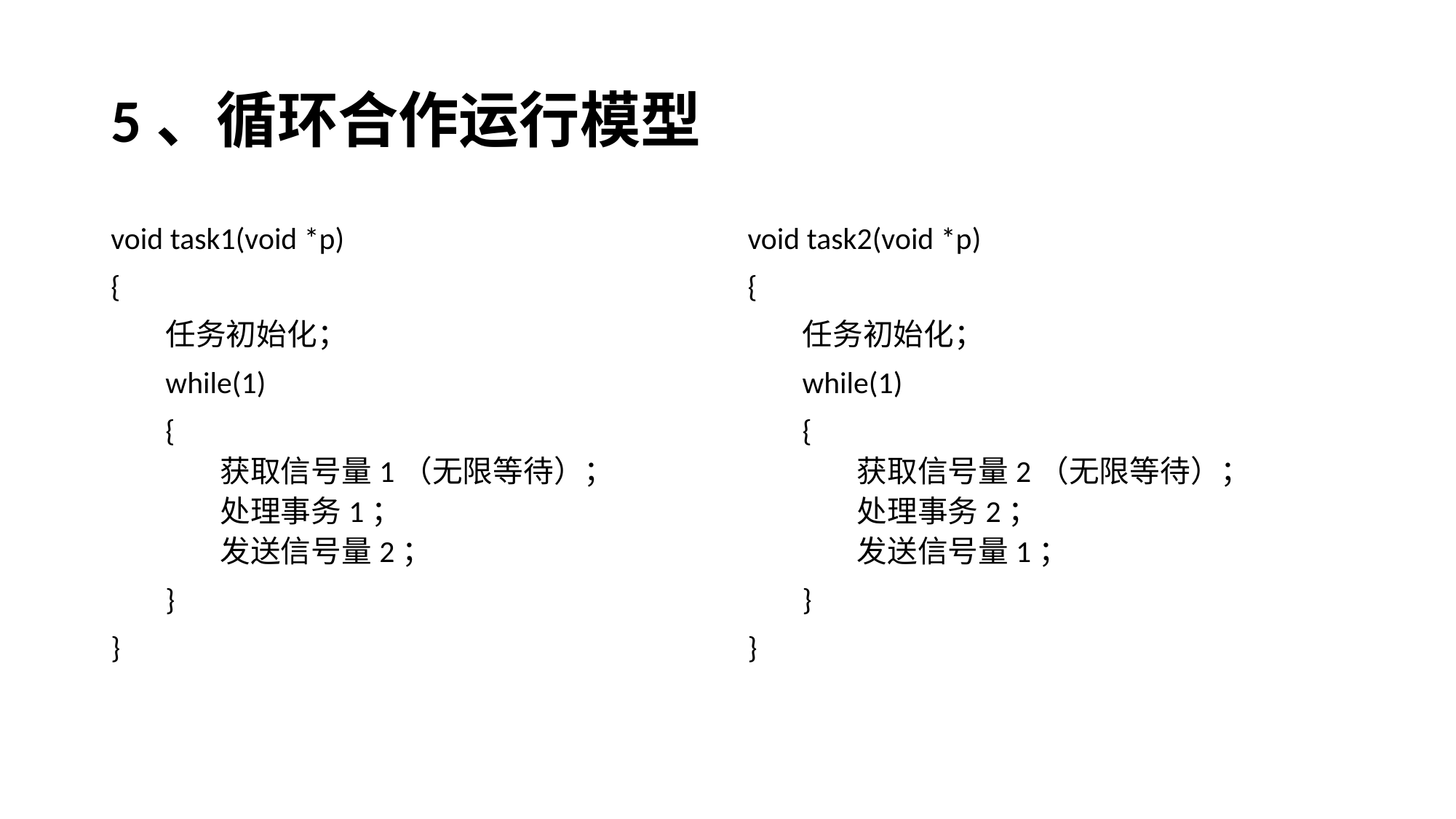

# 5、循环合作运行模型
void task1(void *p)
{
任务初始化；
while(1)
{
获取信号量1（无限等待）；
处理事务1；
发送信号量2；
}
}
void task2(void *p)
{
任务初始化；
while(1)
{
获取信号量2（无限等待）；
处理事务2；
发送信号量1；
}
}